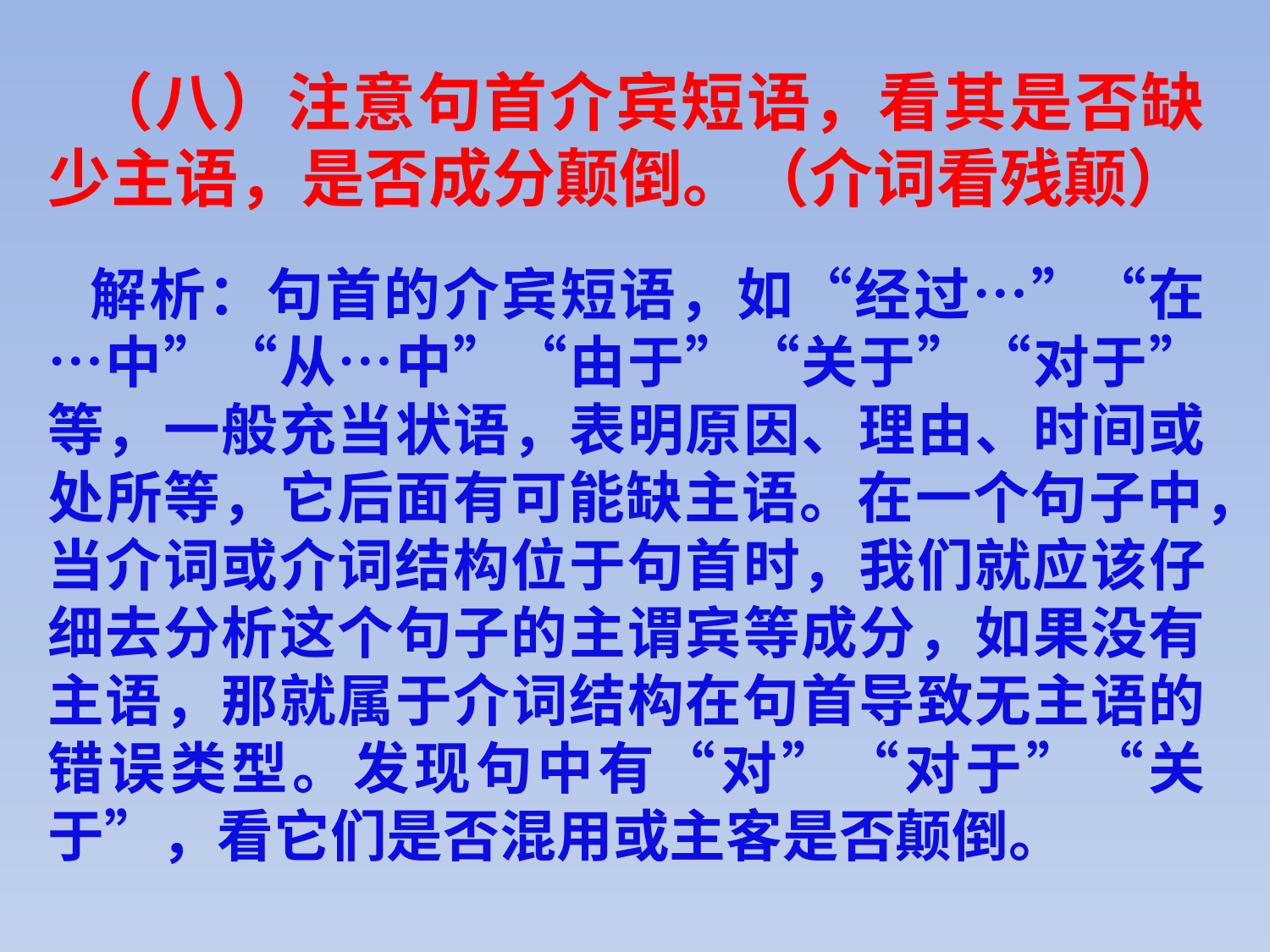

（八）注意句首介宾短语，看其是否缺少主语，是否成分颠倒。（介词看残颠）
解析：句首的介宾短语，如“经过…”“在…中”“从…中”“由于”“关于”“对于”等，一般充当状语，表明原因、理由、时间或处所等，它后面有可能缺主语。在一个句子中，当介词或介词结构位于句首时，我们就应该仔细去分析这个句子的主谓宾等成分，如果没有主语，那就属于介词结构在句首导致无主语的错误类型。发现句中有“对”“对于”“关于”，看它们是否混用或主客是否颠倒。